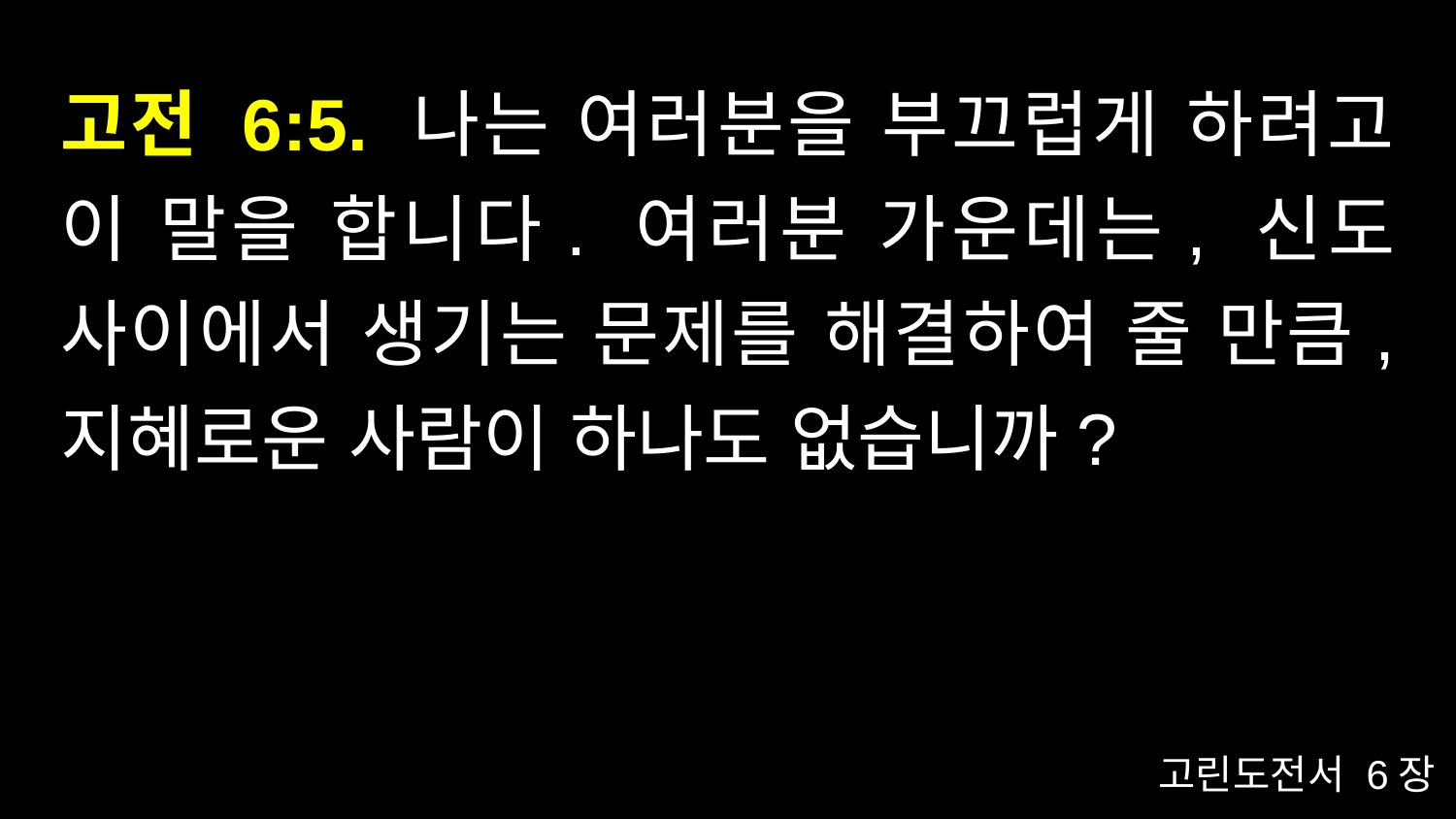

# 고전 6:5. 나는 여러분을 부끄럽게 하려고 이 말을 합니다. 여러분 가운데는, 신도 사이에서 생기는 문제를 해결하여 줄 만큼, 지혜로운 사람이 하나도 없습니까?
고린도전서 6장